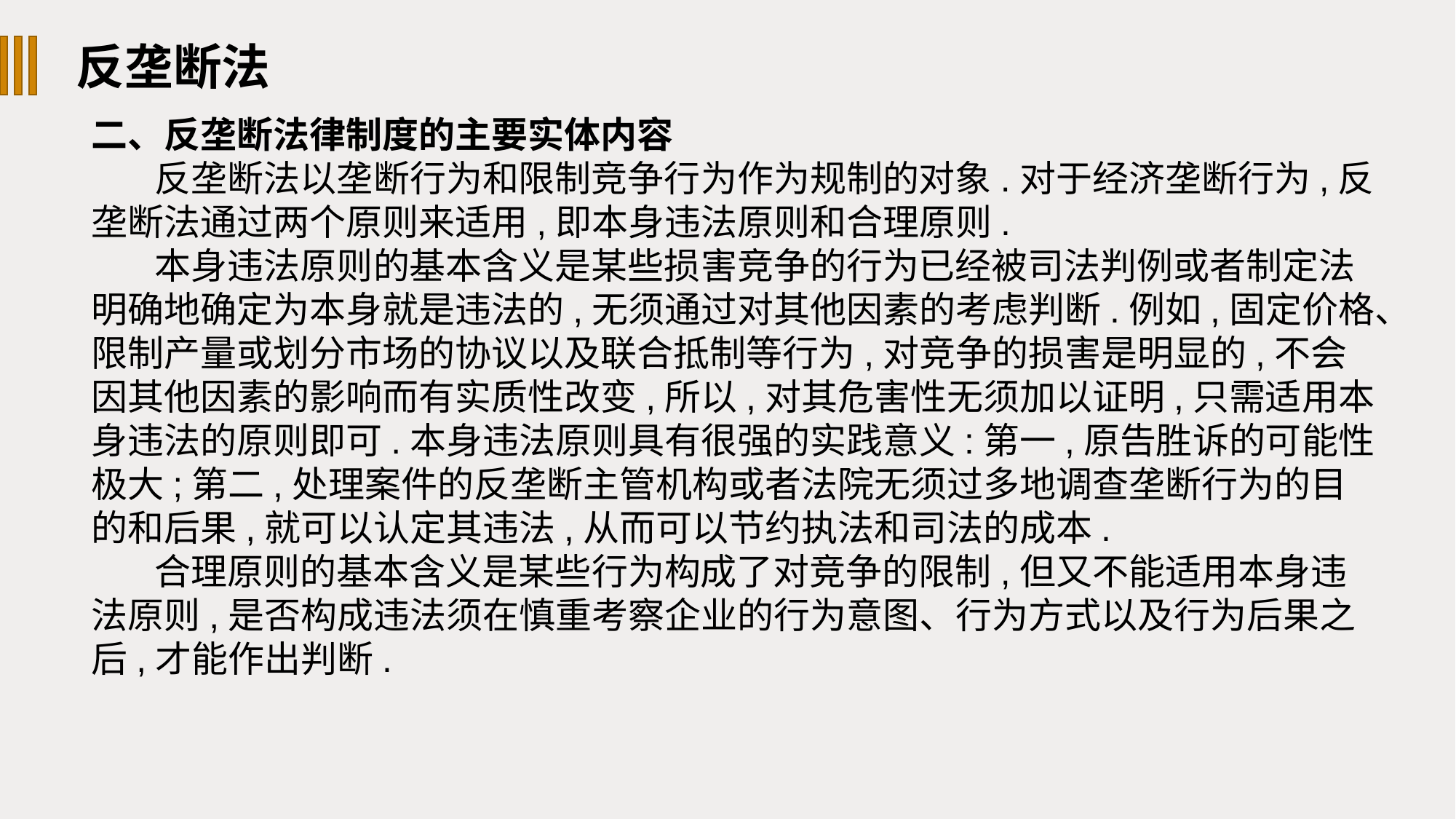

反垄断法

二、反垄断法律制度的主要实体内容
反垄断法以垄断行为和限制竞争行为作为规制的对象.对于经济垄断行为,反垄断法通过两个原则来适用,即本身违法原则和合理原则.
本身违法原则的基本含义是某些损害竞争的行为已经被司法判例或者制定法明确地确定为本身就是违法的,无须通过对其他因素的考虑判断.例如,固定价格、限制产量或划分市场的协议以及联合抵制等行为,对竞争的损害是明显的,不会因其他因素的影响而有实质性改变,所以,对其危害性无须加以证明,只需适用本身违法的原则即可.本身违法原则具有很强的实践意义:第一,原告胜诉的可能性极大;第二,处理案件的反垄断主管机构或者法院无须过多地调查垄断行为的目的和后果,就可以认定其违法,从而可以节约执法和司法的成本.
合理原则的基本含义是某些行为构成了对竞争的限制,但又不能适用本身违法原则,是否构成违法须在慎重考察企业的行为意图、行为方式以及行为后果之后,才能作出判断.